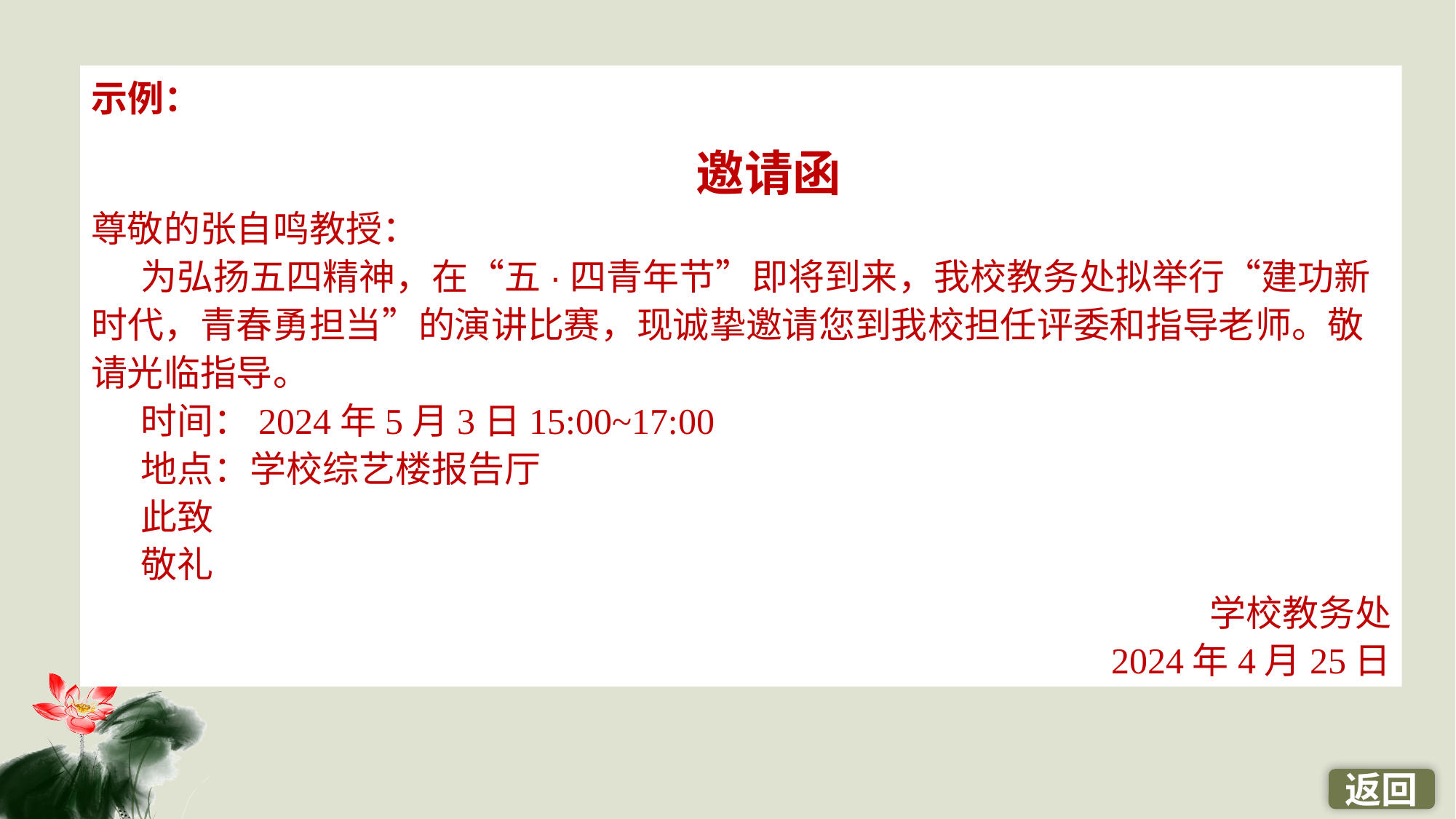

示例：
     邀请函
尊敬的张自鸣教授：
     为弘扬五四精神，在“五·四青年节”即将到来，我校教务处拟举行“建功新时代，青春勇担当”的演讲比赛，现诚挚邀请您到我校担任评委和指导老师。敬请光临指导。
     时间：2024年5月3日15:00~17:00
     地点：学校综艺楼报告厅
     此致
     敬礼
学校教务处
2024年4月25日
返回